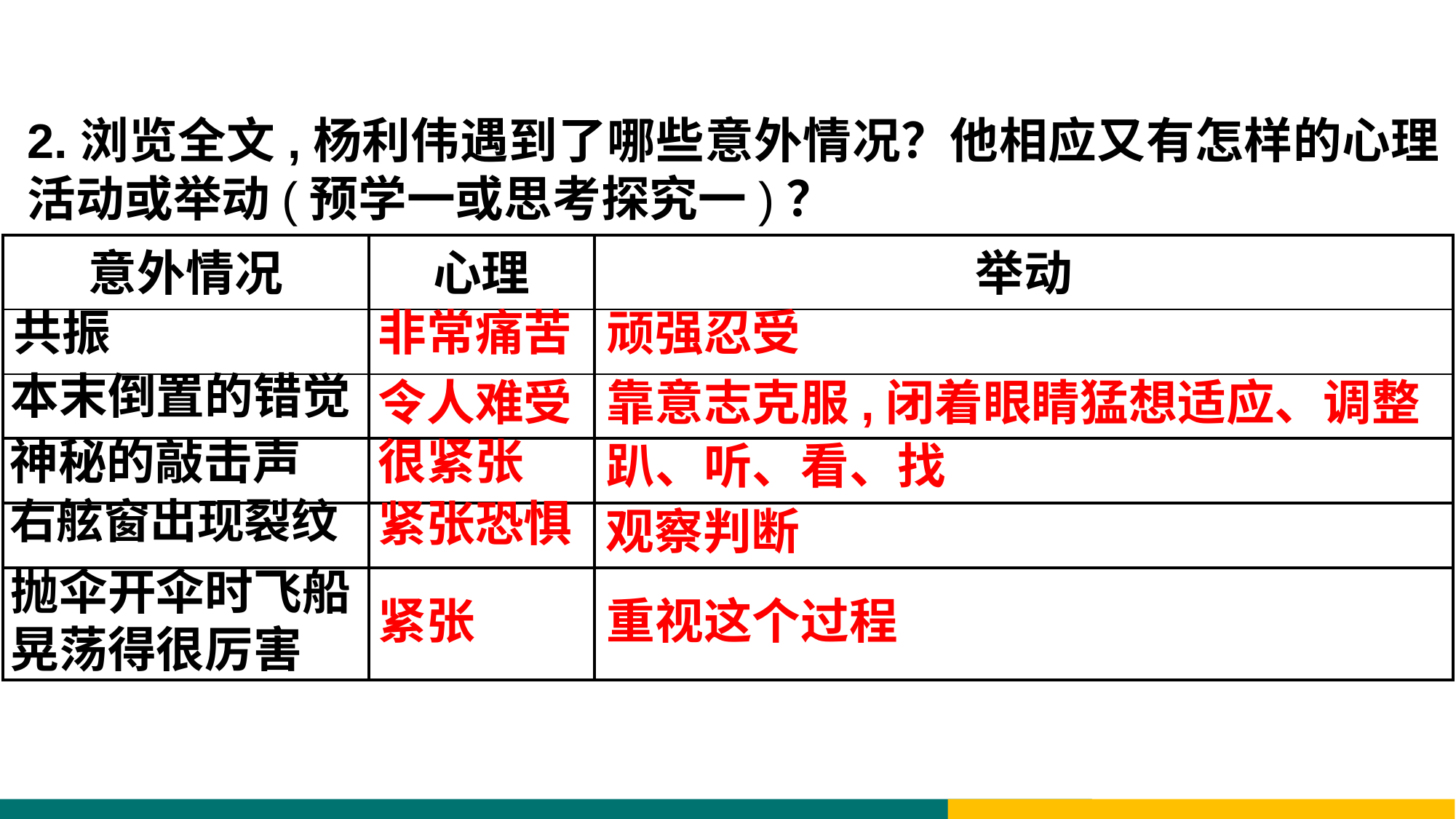

2.浏览全文,杨利伟遇到了哪些意外情况？他相应又有怎样的心理活动或举动(预学一或思考探究一)？
| 意外情况 | 心理 | 举动 |
| --- | --- | --- |
|  |  |  |
|  |  |  |
|  |  |  |
|  |  |  |
|  |  |  |
共振
非常痛苦
顽强忍受
本末倒置的错觉
令人难受
靠意志克服,闭着眼睛猛想适应、调整
神秘的敲击声
很紧张
趴、听、看、找
右舷窗出现裂纹
紧张恐惧
观察判断
抛伞开伞时飞船晃荡得很厉害
重视这个过程
紧张